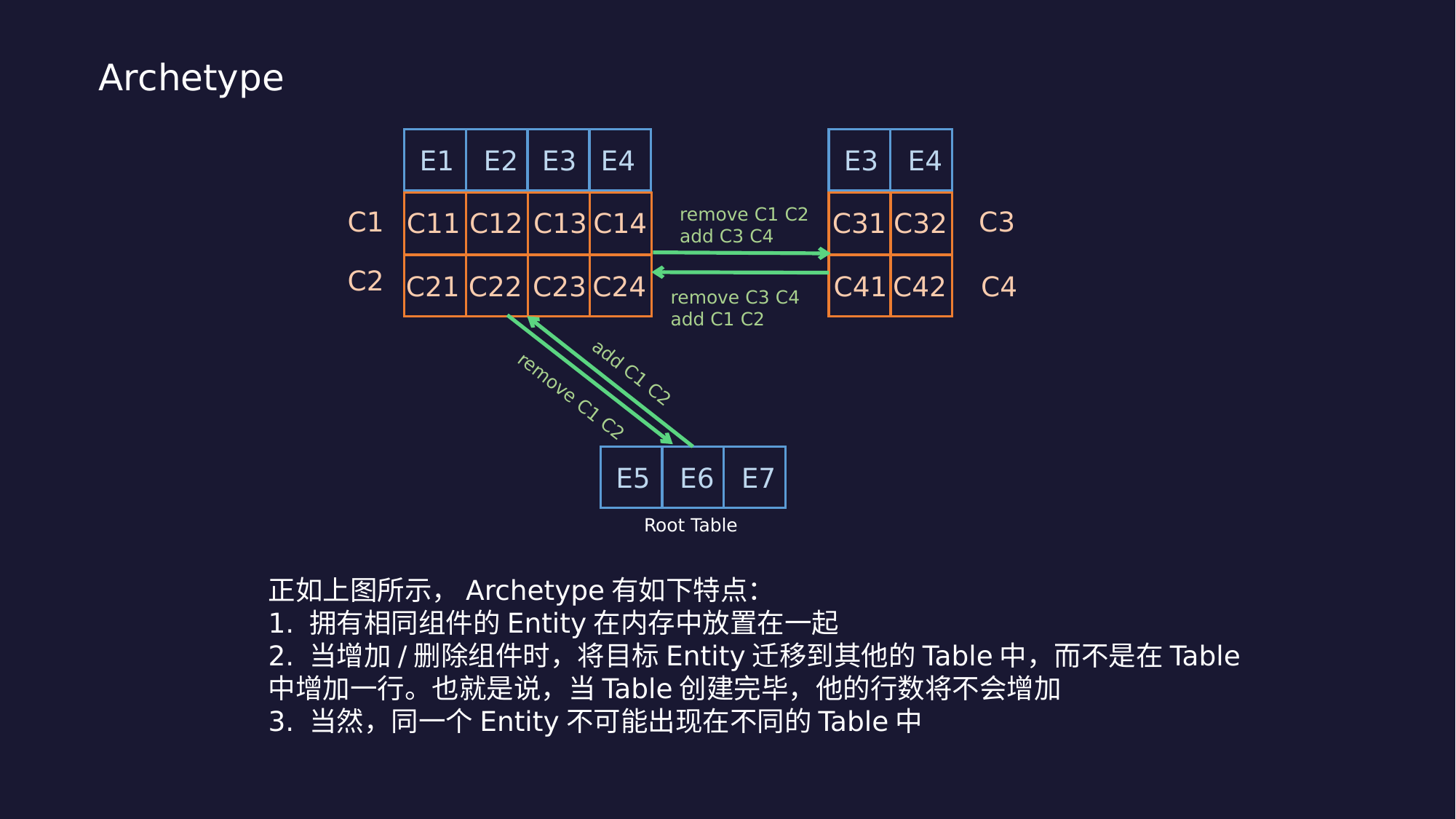

Archetype

E1
E2
E3
E4
E3
E4

remove C1 C2
add C3 C4
C1
C3
C12
C14
C32
C11
C13
C31

C2
C22
C24
C42
C4
C21
C23
C41
remove C3 C4
add C1 C2
add C1 C2
remove C1 C2

E5
E6
E7
Root Table
正如上图所示，Archetype有如下特点：
1. 拥有相同组件的Entity在内存中放置在一起
2. 当增加/删除组件时，将目标Entity迁移到其他的Table中，而不是在Table中增加一行。也就是说，当Table创建完毕，他的行数将不会增加
3. 当然，同一个Entity不可能出现在不同的Table中